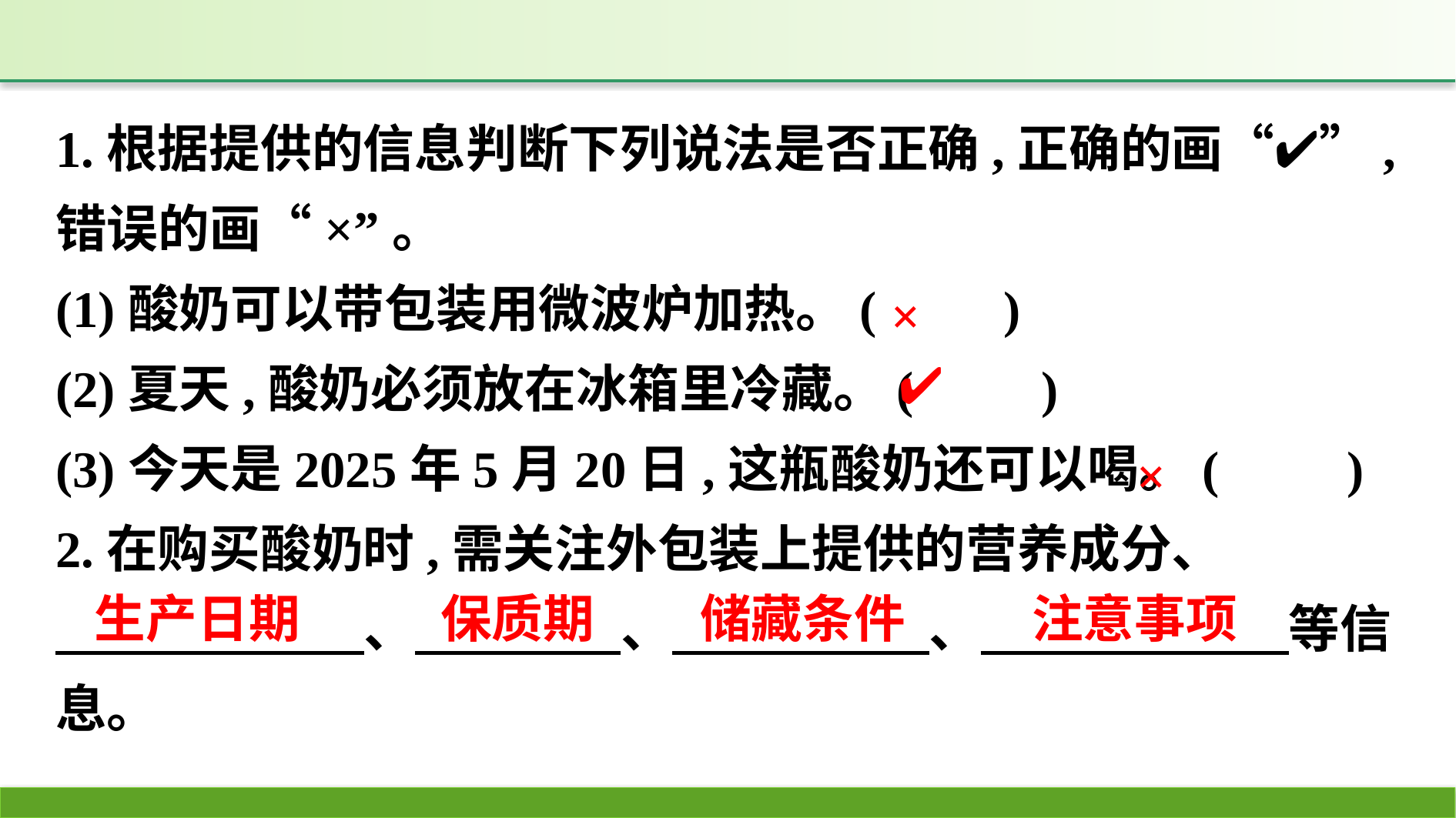

1.根据提供的信息判断下列说法是否正确,正确的画“✔”,错误的画“×”。
(1)酸奶可以带包装用微波炉加热。(　　)
(2)夏天,酸奶必须放在冰箱里冷藏。(　　)
(3)今天是2025年5月20日,这瓶酸奶还可以喝。(　　)
2.在购买酸奶时,需关注外包装上提供的营养成分、
　　　　　　、　　　　、　　　　　、　　　　　　等信息。
×
✔
×
保质期
注意事项
生产日期
储藏条件